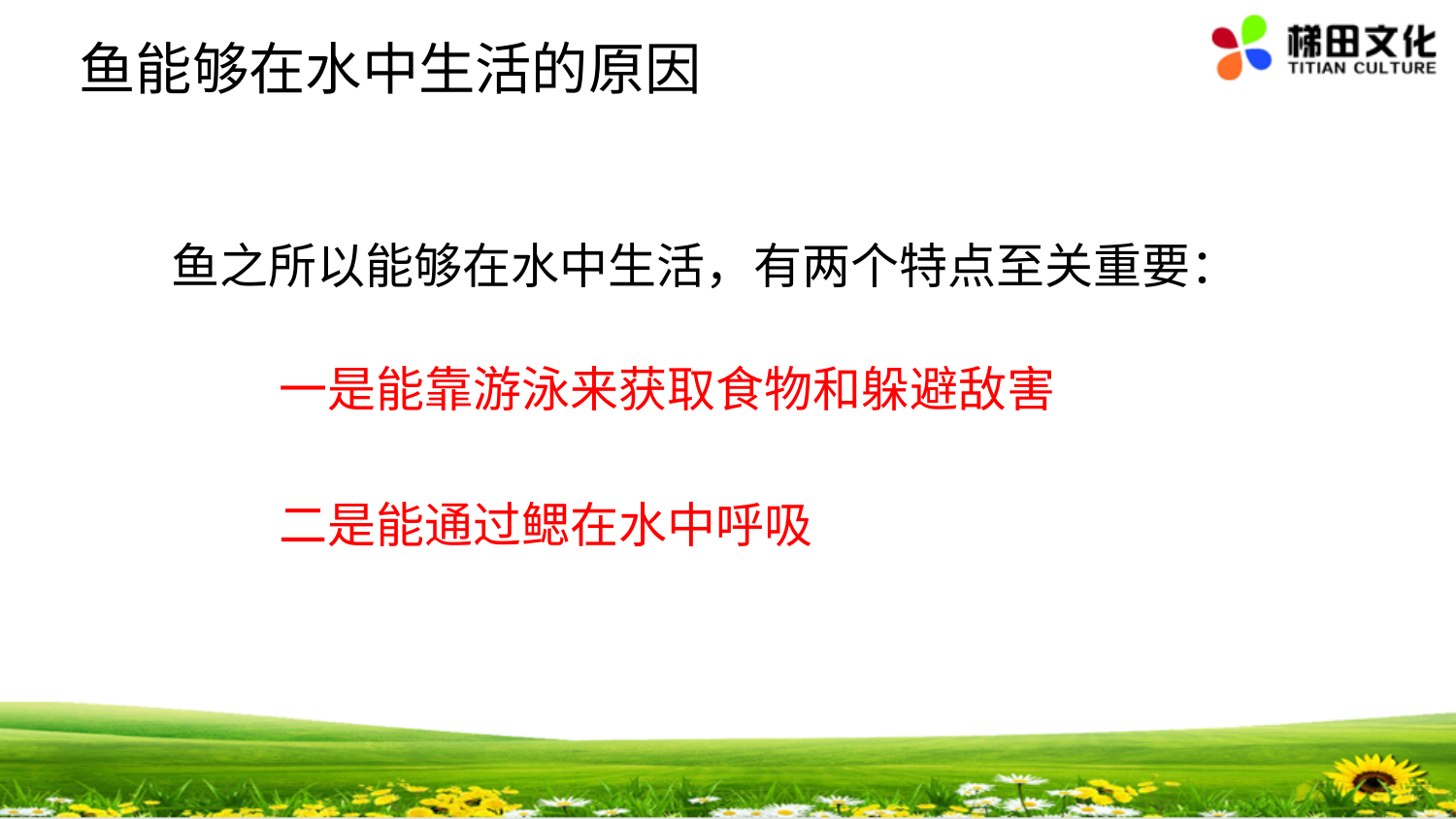

#
鱼能够在水中生活的原因
鱼之所以能够在水中生活，有两个特点至关重要：
一是能靠游泳来获取食物和躲避敌害
二是能通过鳃在水中呼吸